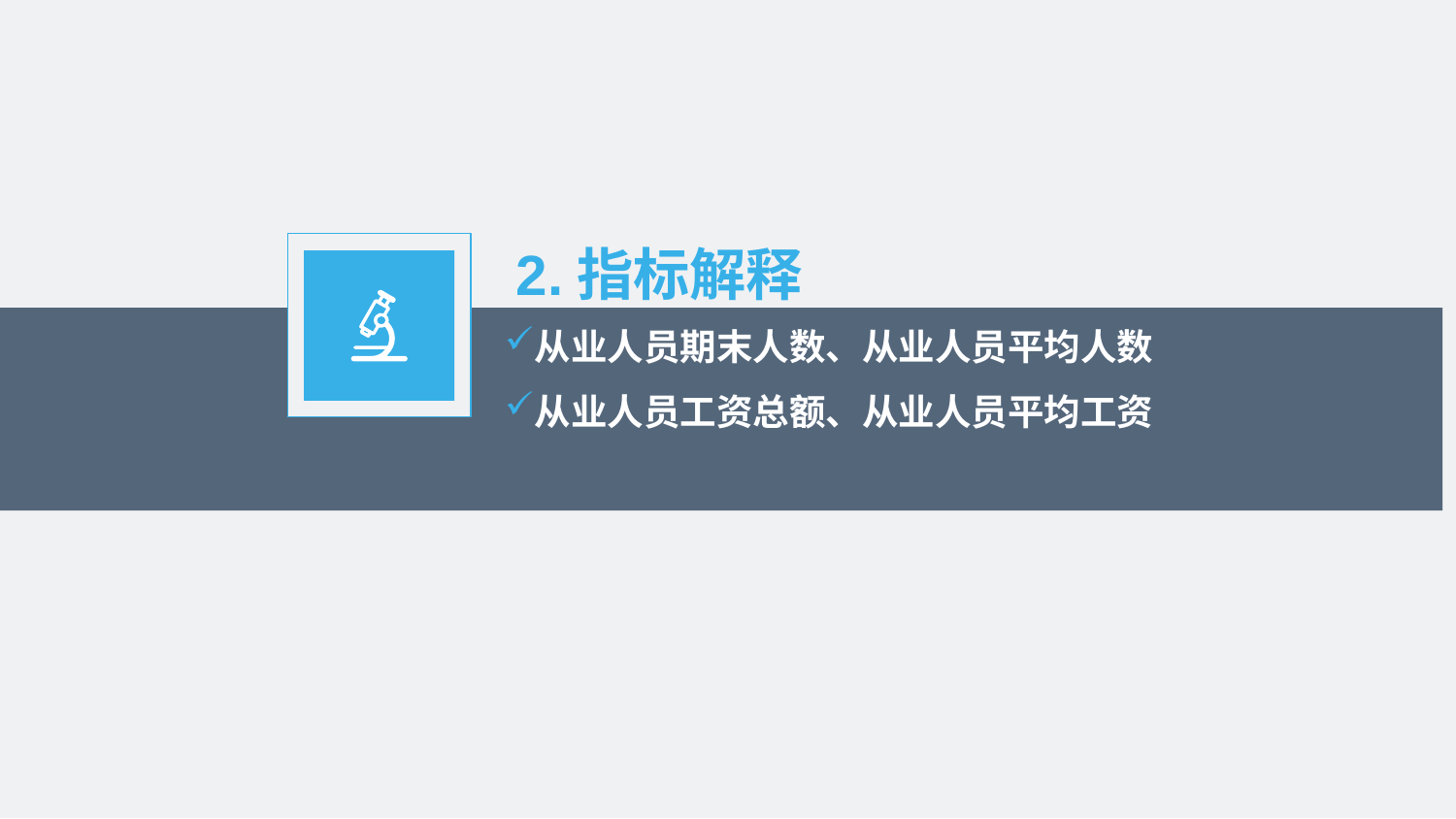

2.指标解释

从业人员期末人数、从业人员平均人数
从业人员工资总额、从业人员平均工资